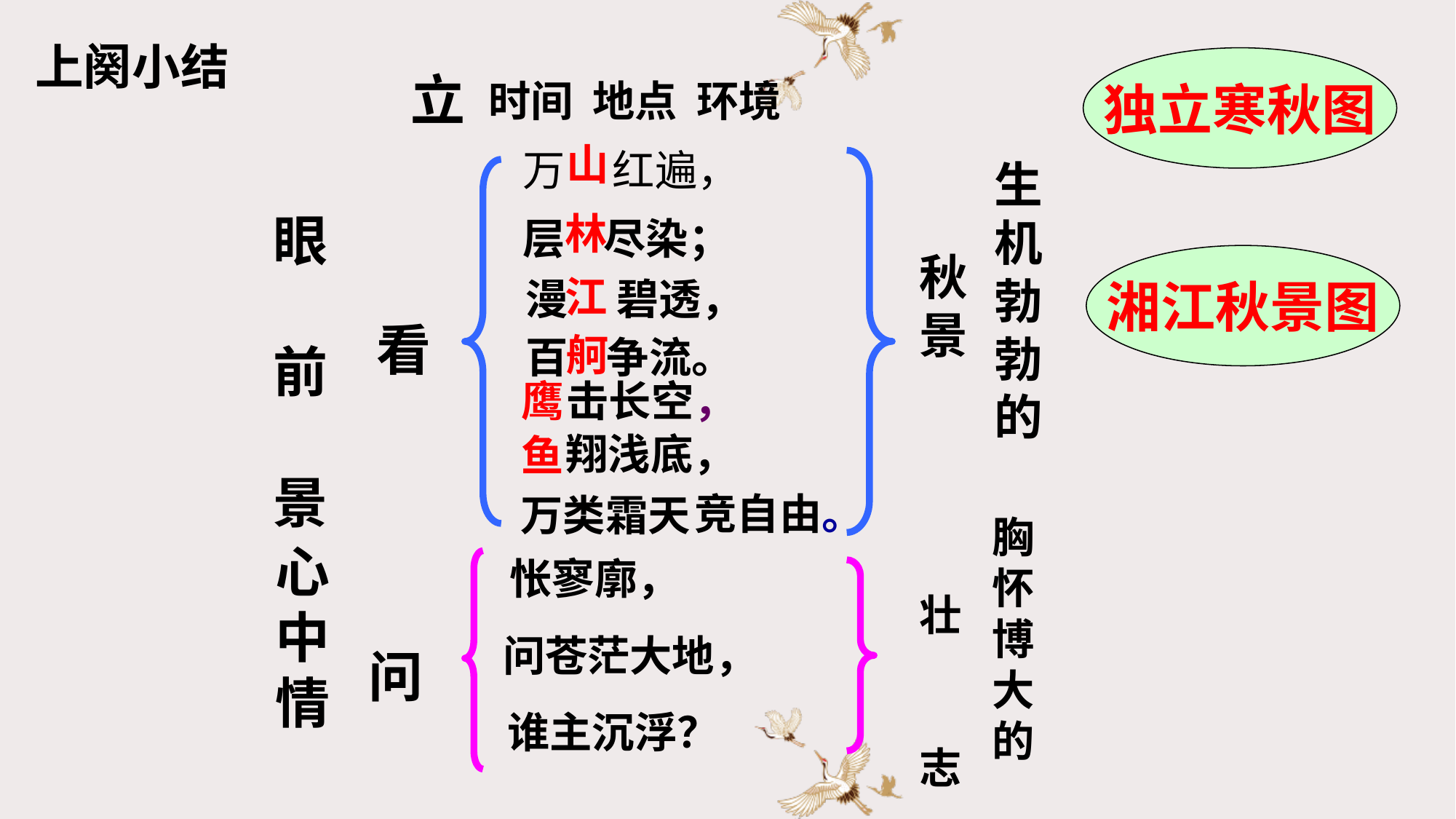

上阕小结
独立寒秋图
立
时间  地点  环境
山
万     红遍，

生机勃勃的

眼   前   景
林
层    尽染；
秋景
湘江秋景图
江
漫     碧透，

看
舸
百    争流。
鹰
击长空，

翔浅底，
鱼
竞自由。

万类霜天
胸怀博大的
心 中 情
怅寥廓，

壮       志

问苍茫大地，

问
谁主沉浮？